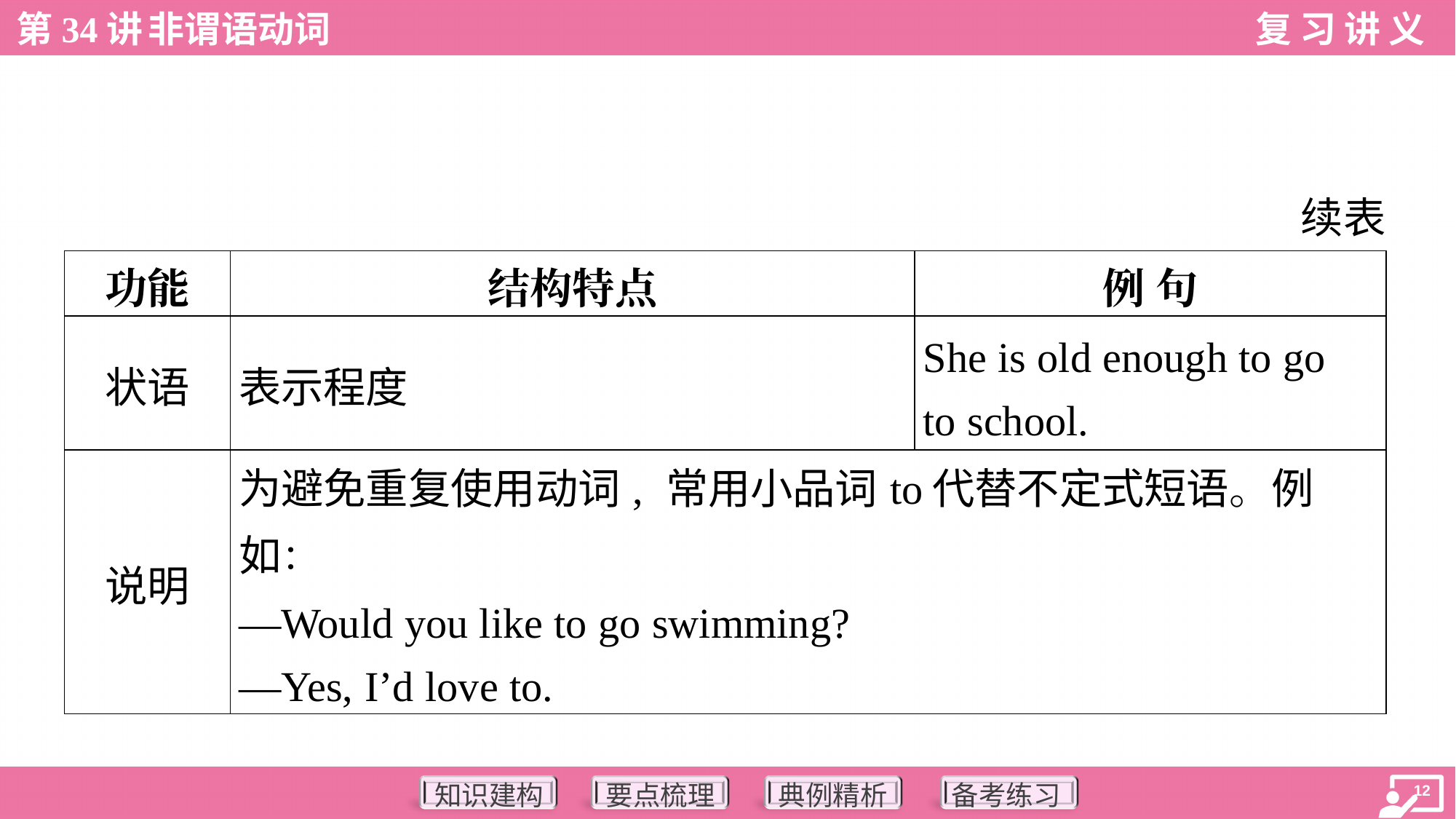

续表
| 功能 | 结构特点 | 例 句 |
| --- | --- | --- |
| 状语 | 表示程度 | She is old enough to go to school. |
| 说明 | 为避免重复使用动词, 常用小品词to代替不定式短语。例如： —Would you like to go swimming? —Yes, I’d love to. |  |